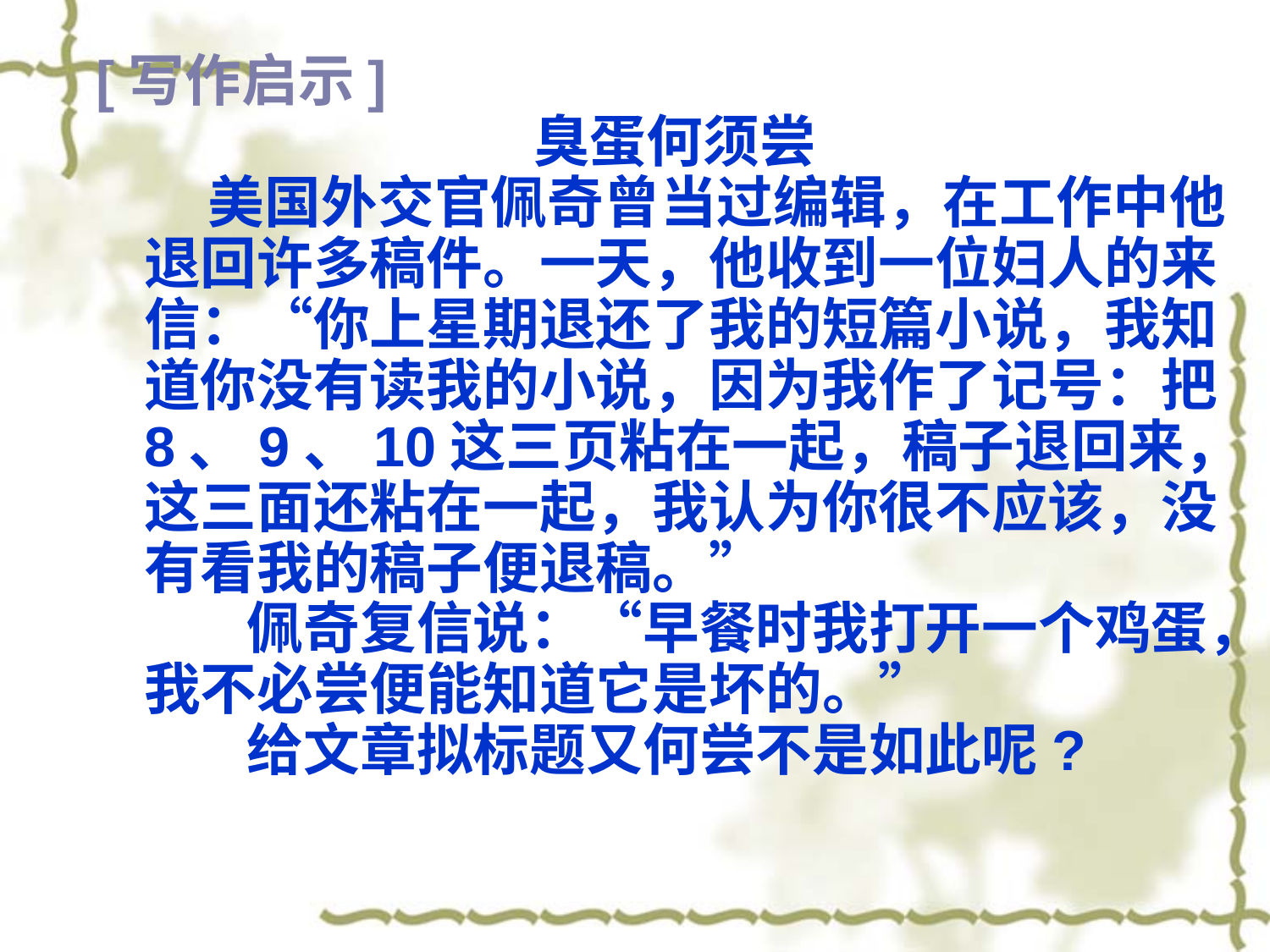

[写作启示]
                        臭蛋何须尝
     美国外交官佩奇曾当过编辑，在工作中他退回许多稿件。一天，他收到一位妇人的来信：“你上星期退还了我的短篇小说，我知道你没有读我的小说，因为我作了记号：把8、9、10这三页粘在一起，稿子退回来，这三面还粘在一起，我认为你很不应该，没有看我的稿子便退稿。”
        佩奇复信说：“早餐时我打开一个鸡蛋，我不必尝便能知道它是坏的。”
        给文章拟标题又何尝不是如此呢?
168